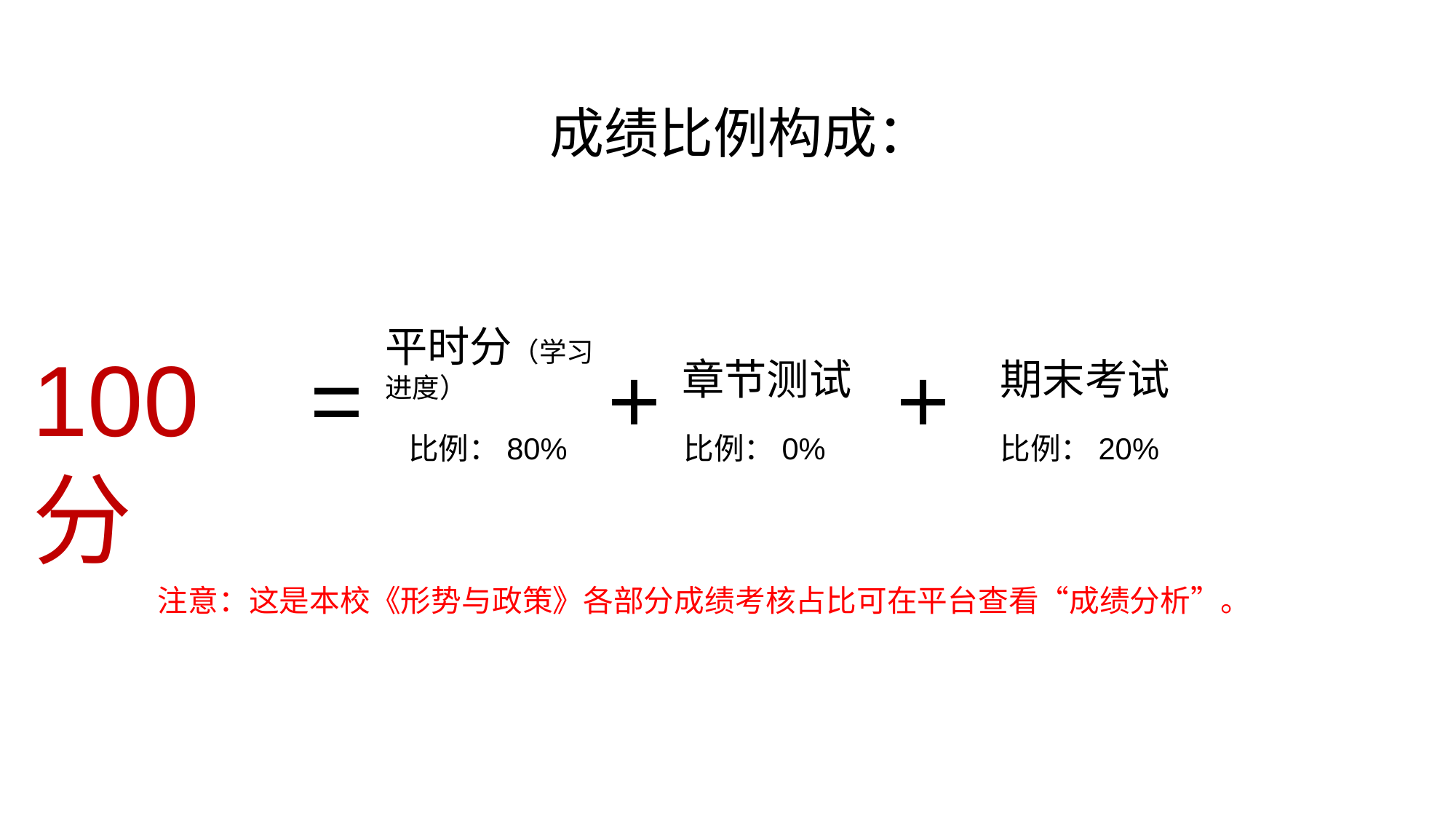

成绩比例构成：
平时分（学习进度）
100分
=
+
+
章节测试
期末考试
比例：80%
比例：0%
比例：20%
注意：这是本校《形势与政策》各部分成绩考核占比可在平台查看“成绩分析”。